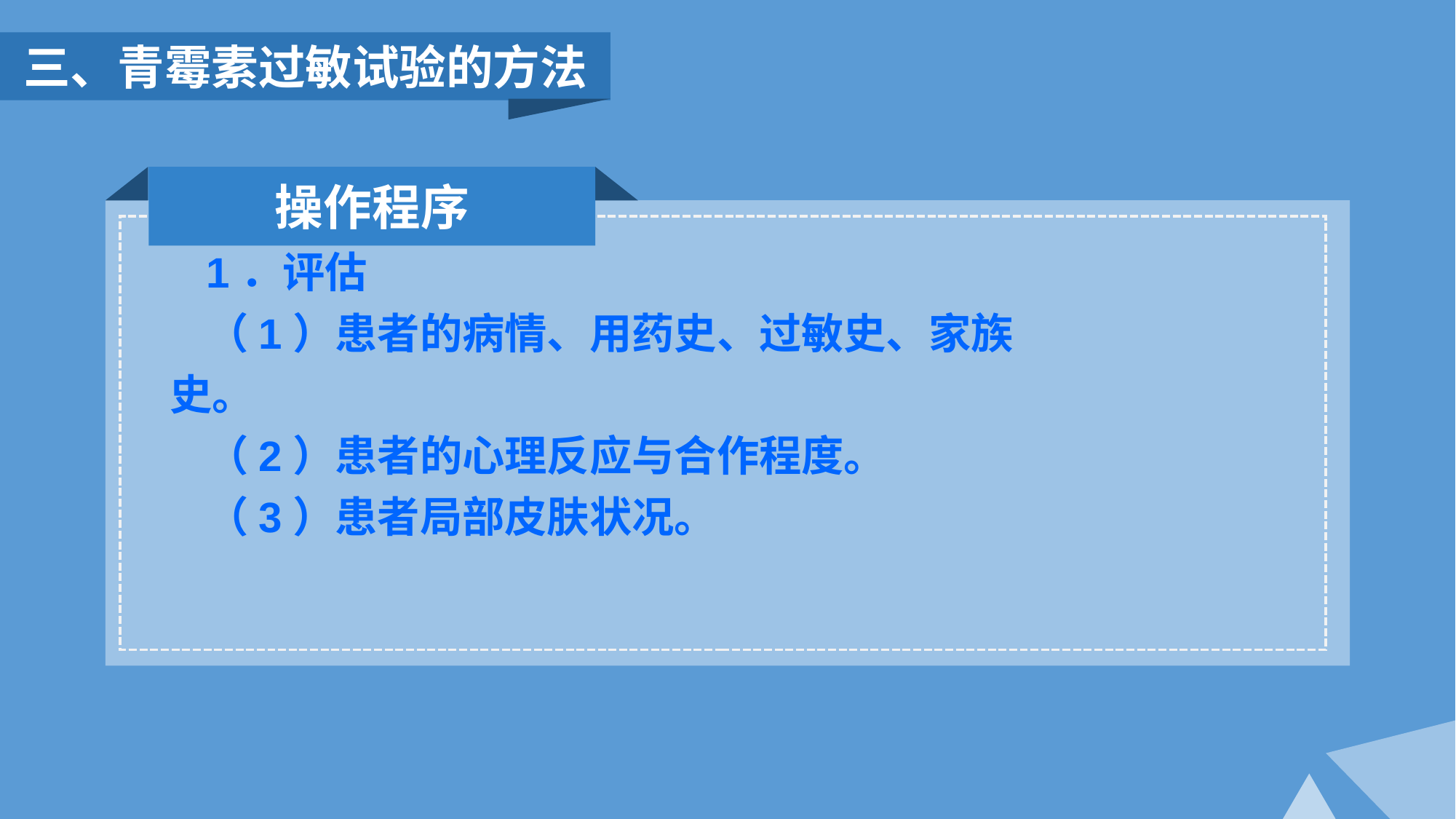

三、青霉素过敏试验的方法

操作程序

1．评估
（1）患者的病情、用药史、过敏史、家族史。
（2）患者的心理反应与合作程度。
（3）患者局部皮肤状况。